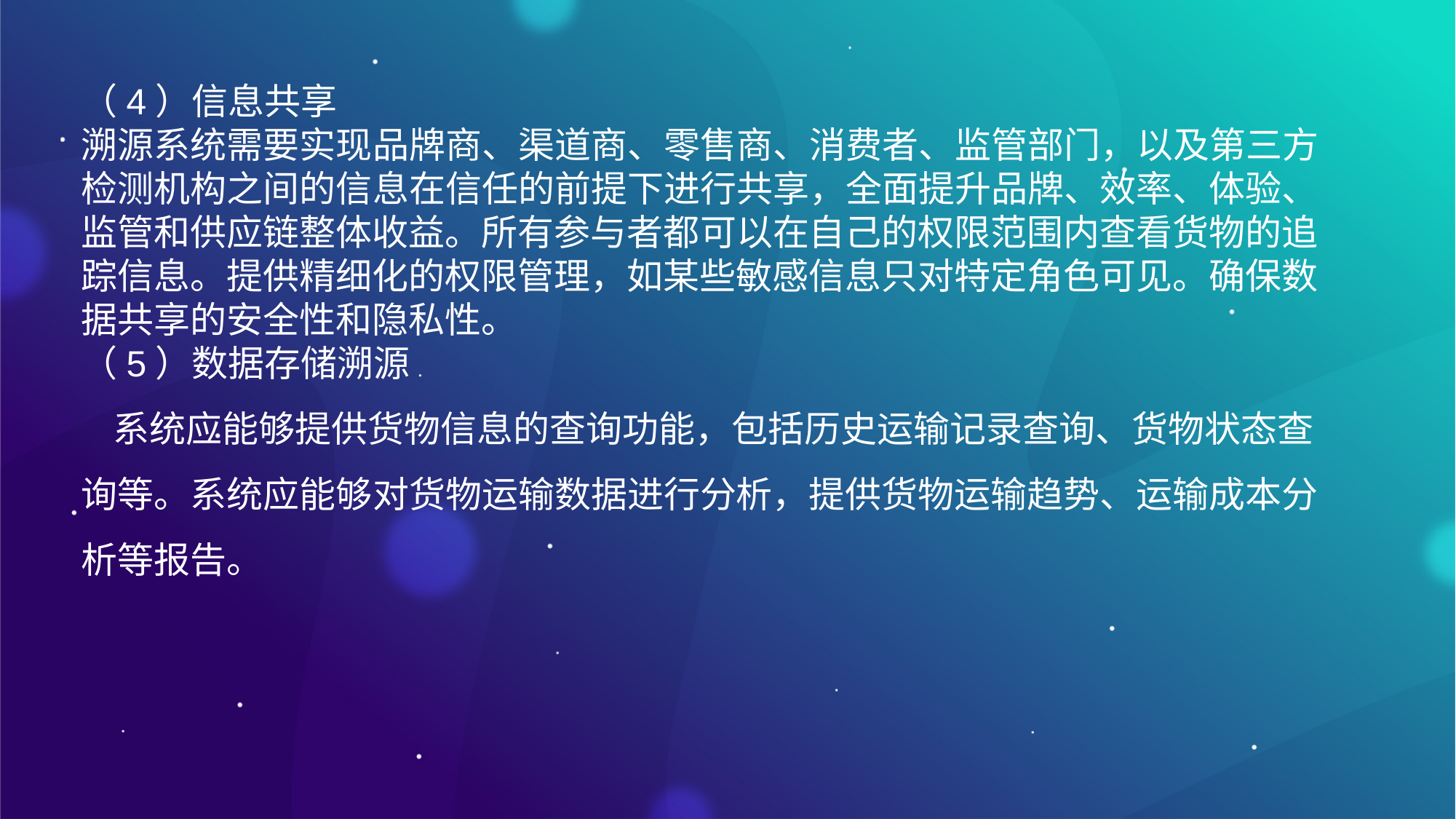

（4）信息共享溯源系统需要实现品牌商、渠道商、零售商、消费者、监管部门，以及第三方检测机构之间的信息在信任的前提下进行共享，全面提升品牌、效率、体验、监管和供应链整体收益。所有参与者都可以在自己的权限范围内查看货物的追踪信息。提供精细化的权限管理，如某些敏感信息只对特定角色可见。确保数据共享的安全性和隐私性。（5）数据存储溯源系统应能够提供货物信息的查询功能，包括历史运输记录查询、货物状态查询等。系统应能够对货物运输数据进行分析，提供货物运输趋势、运输成本分析等报告。